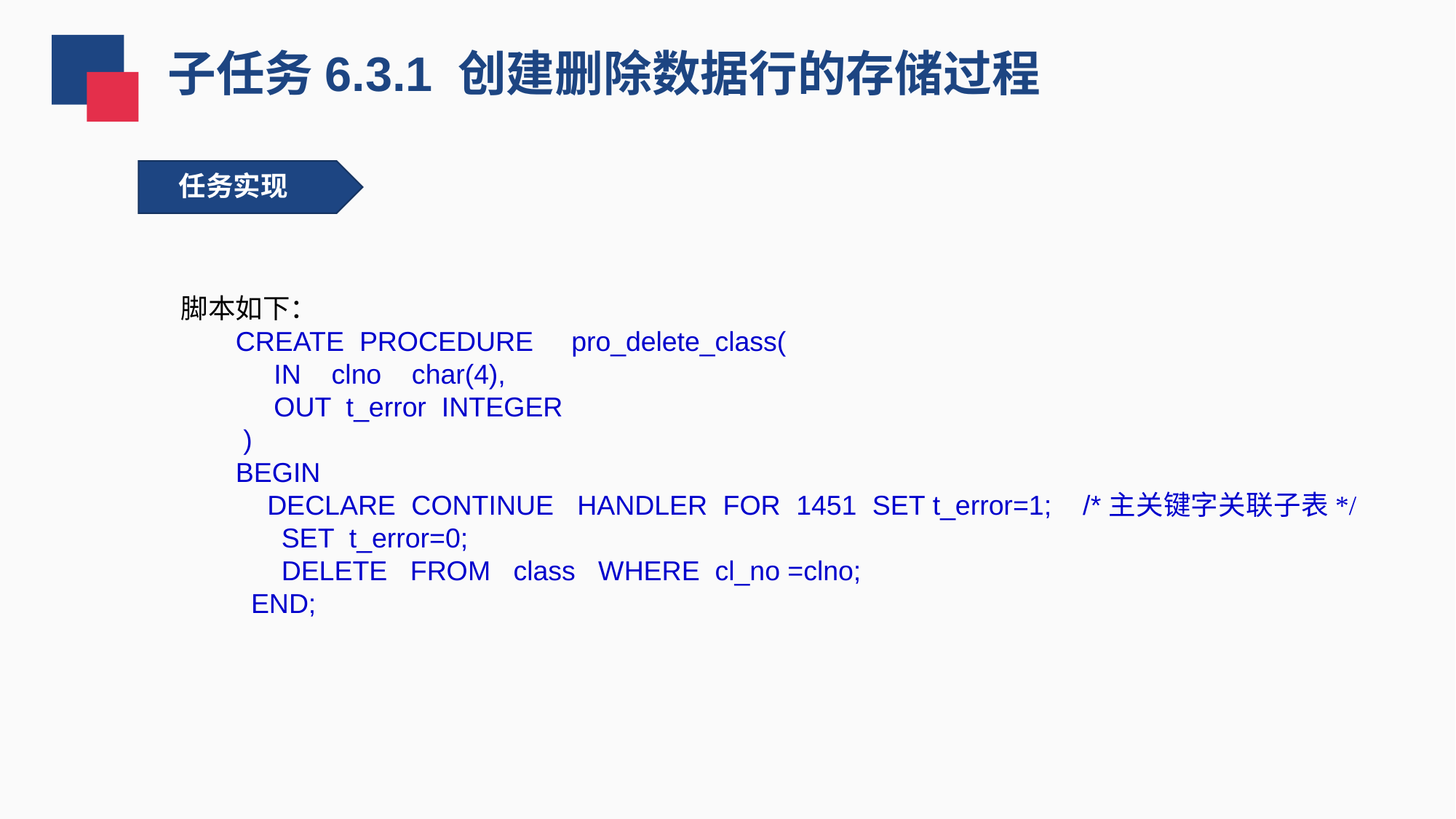

子任务6.3.1 创建删除数据行的存储过程

任务实现
脚本如下：
CREATE  PROCEDURE     pro_delete_class(
     IN    clno    char(4),
     OUT  t_error  INTEGER
 )
BEGIN
    DECLARE  CONTINUE   HANDLER  FOR  1451  SET t_error=1;    /*主关键字关联子表*/
      SET  t_error=0;
      DELETE   FROM   class   WHERE  cl_no =clno;
  END;